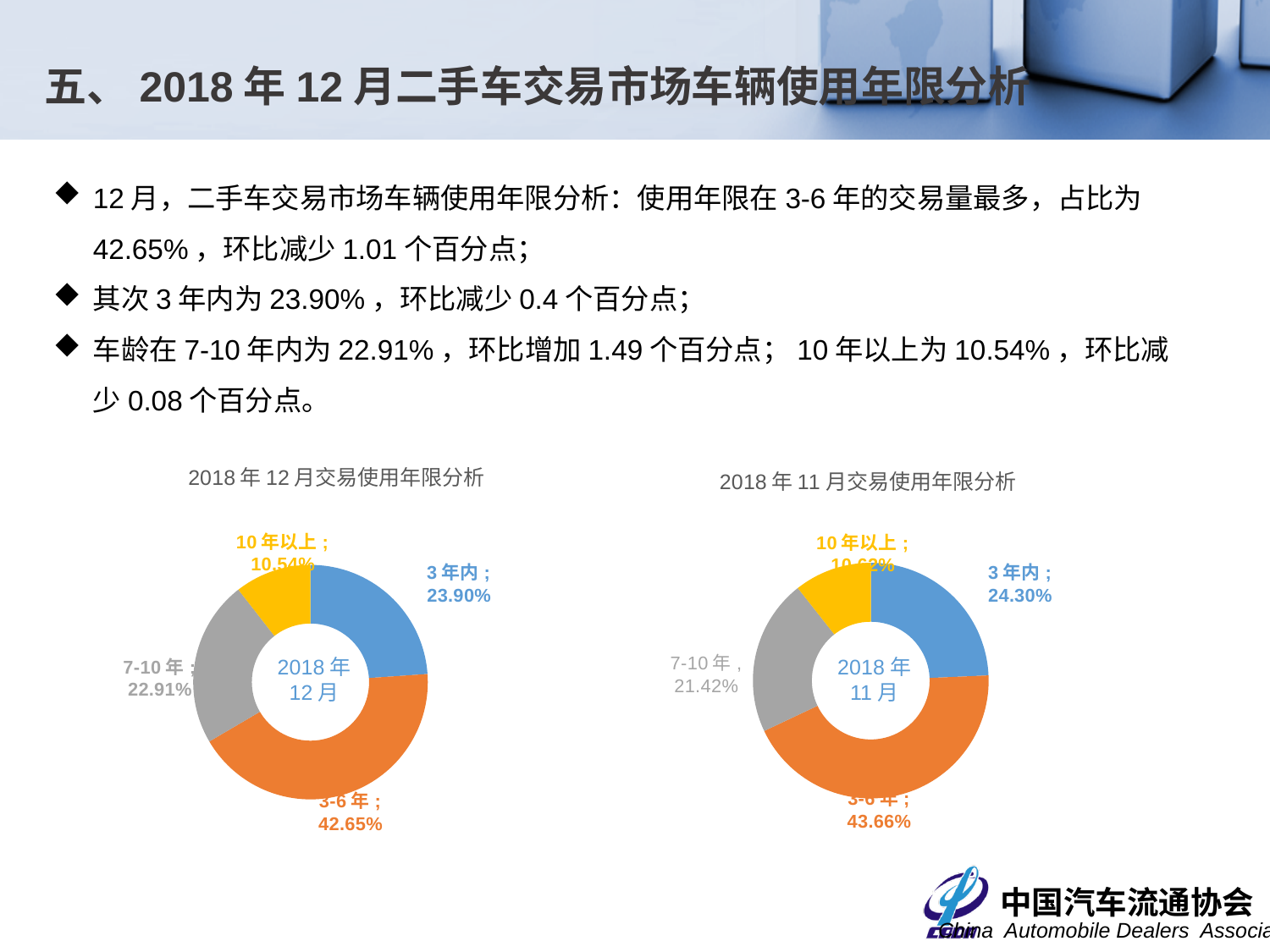

五、2018年12月二手车交易市场车辆使用年限分析
12月，二手车交易市场车辆使用年限分析：使用年限在3-6年的交易量最多，占比为42.65%，环比减少1.01个百分点；
其次3年内为23.90%，环比减少0.4个百分点；
车龄在7-10年内为22.91%，环比增加1.49个百分点；10年以上为10.54%，环比减少0.08个百分点。

### Chart: 2018年12月交易使用年限分析

| Category | 交易数量 |
|---|---|
| 3年内 | 0.2389778793559825 |
| 3-6年 | 0.42650961113475305 |
| 7-10年 | 0.22911535497693952 |
| 10年以上 | 0.10539715453232493 |

### Chart: 2018年11月交易使用年限分析

| Category | 交易数量 |
|---|---|
| 3年内 | 0.24300647088103533 |
| 3-6年 | 0.43662887086849334 |
| 7-10年 | 0.21417479609473902 |
| 10年以上 | 0.10618986215573227 |
2018年
12月
2018年
11月